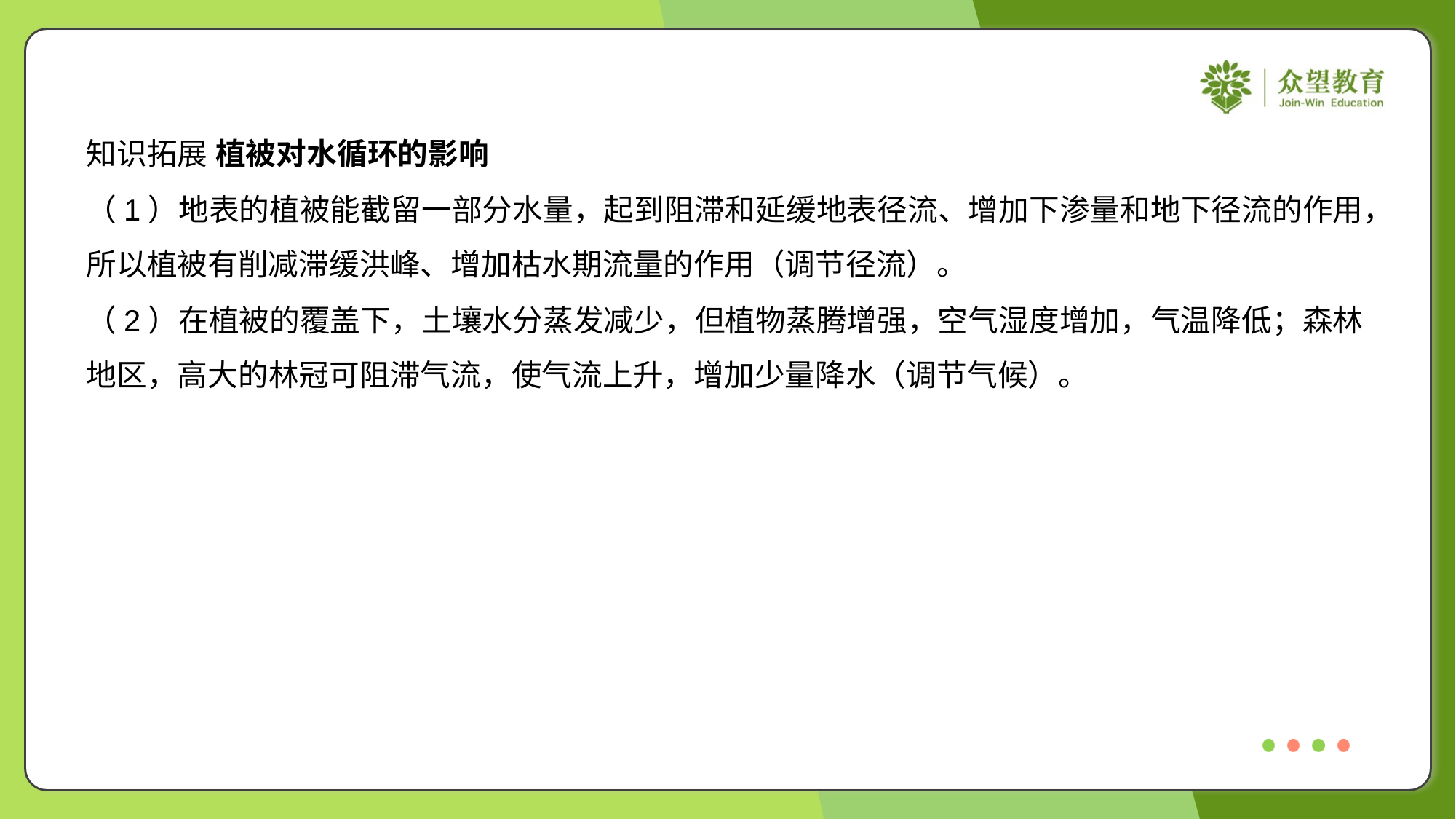

知识拓展 植被对水循环的影响
（1）地表的植被能截留一部分水量，起到阻滞和延缓地表径流、增加下渗量和地下径流的作用，
所以植被有削减滞缓洪峰、增加枯水期流量的作用（调节径流）。
（2）在植被的覆盖下，土壤水分蒸发减少，但植物蒸腾增强，空气湿度增加，气温降低；森林
地区，高大的林冠可阻滞气流，使气流上升，增加少量降水（调节气候）。